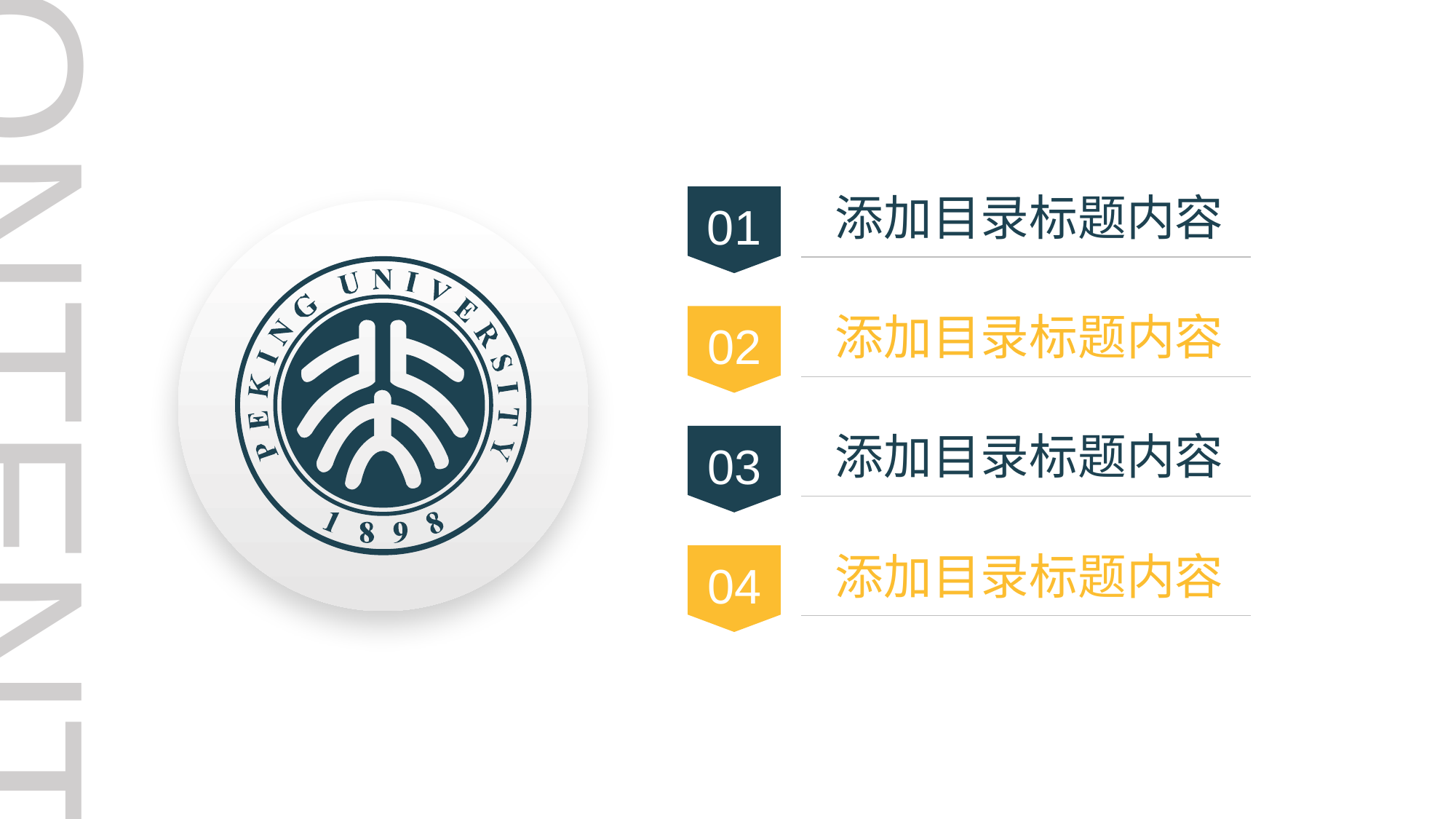

CONTENTS
添加目录标题内容
01

添加目录标题内容
02
添加目录标题内容
03
添加目录标题内容
04